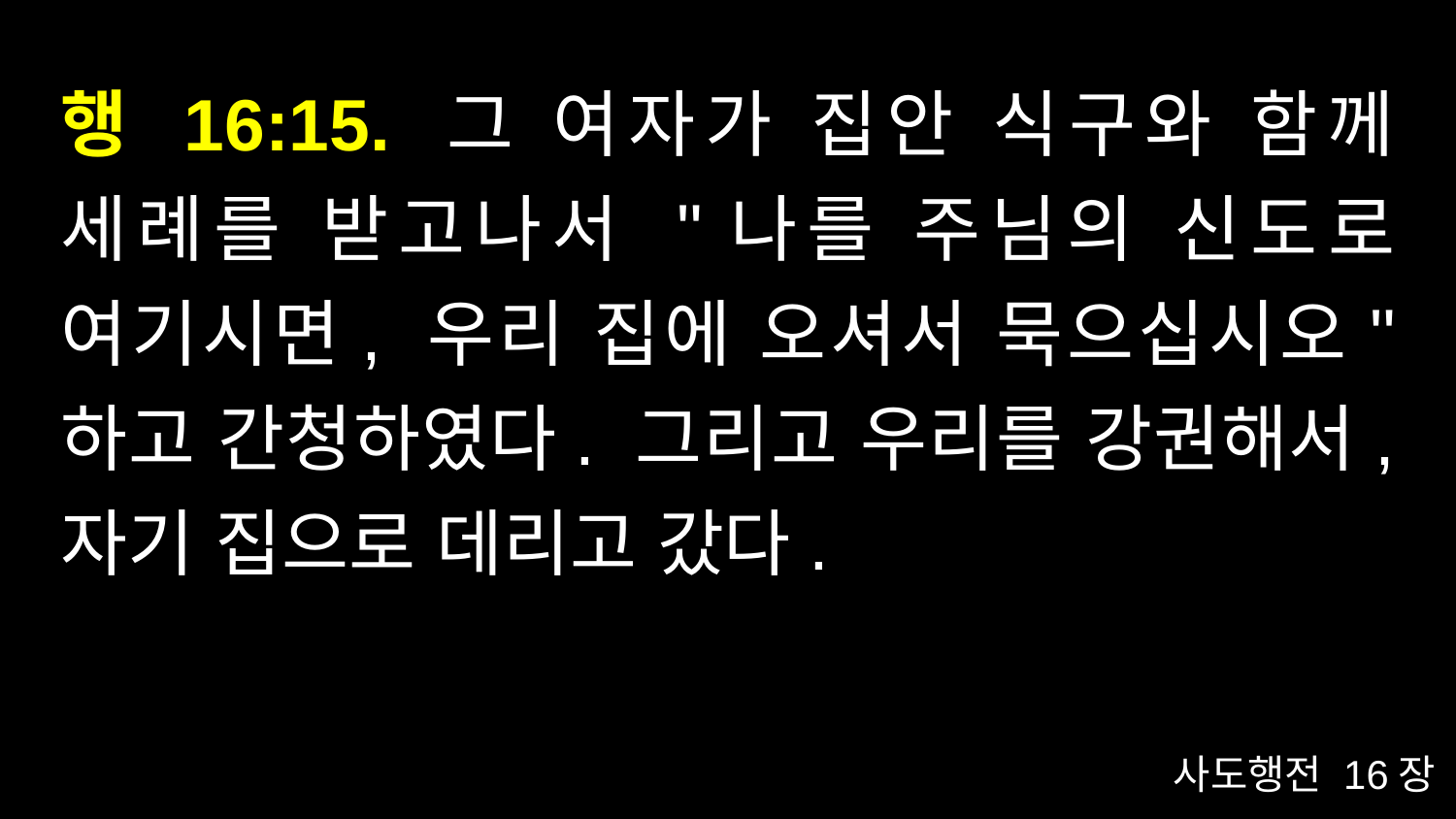

# 행 16:15. 그 여자가 집안 식구와 함께 세례를 받고나서 "나를 주님의 신도로 여기시면, 우리 집에 오셔서 묵으십시오" 하고 간청하였다. 그리고 우리를 강권해서, 자기 집으로 데리고 갔다.
사도행전 16장